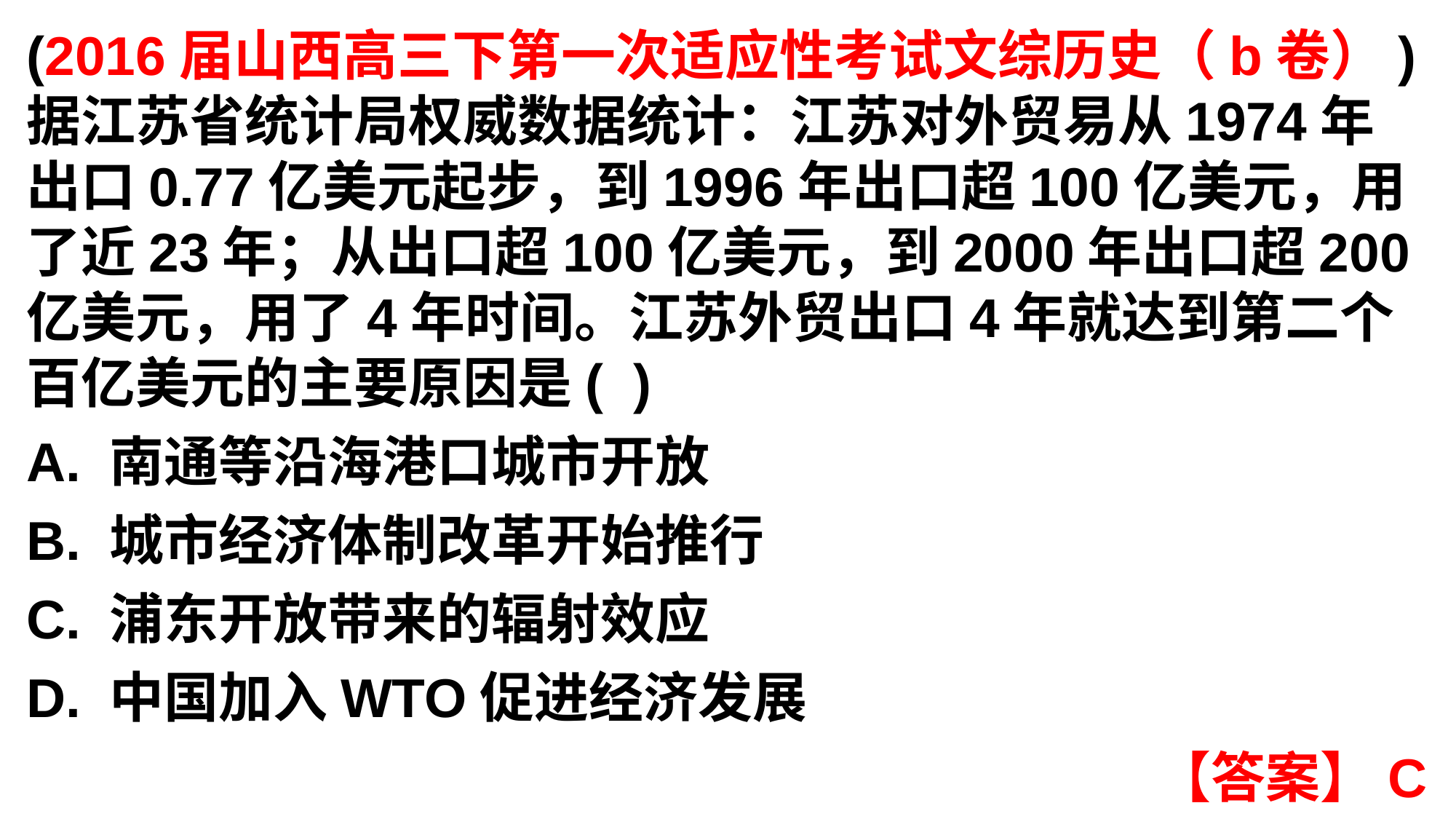

(2016届山西高三下第一次适应性考试文综历史（b卷）)据江苏省统计局权威数据统计：江苏对外贸易从1974年出口0.77亿美元起步，到1996年出口超100亿美元，用了近23年；从出口超100亿美元，到2000年出口超200亿美元，用了4年时间。江苏外贸出口4年就达到第二个百亿美元的主要原因是(  )A. 南通等沿海港口城市开放
B. 城市经济体制改革开始推行C. 浦东开放带来的辐射效应
D. 中国加入WTO促进经济发展
【答案】C